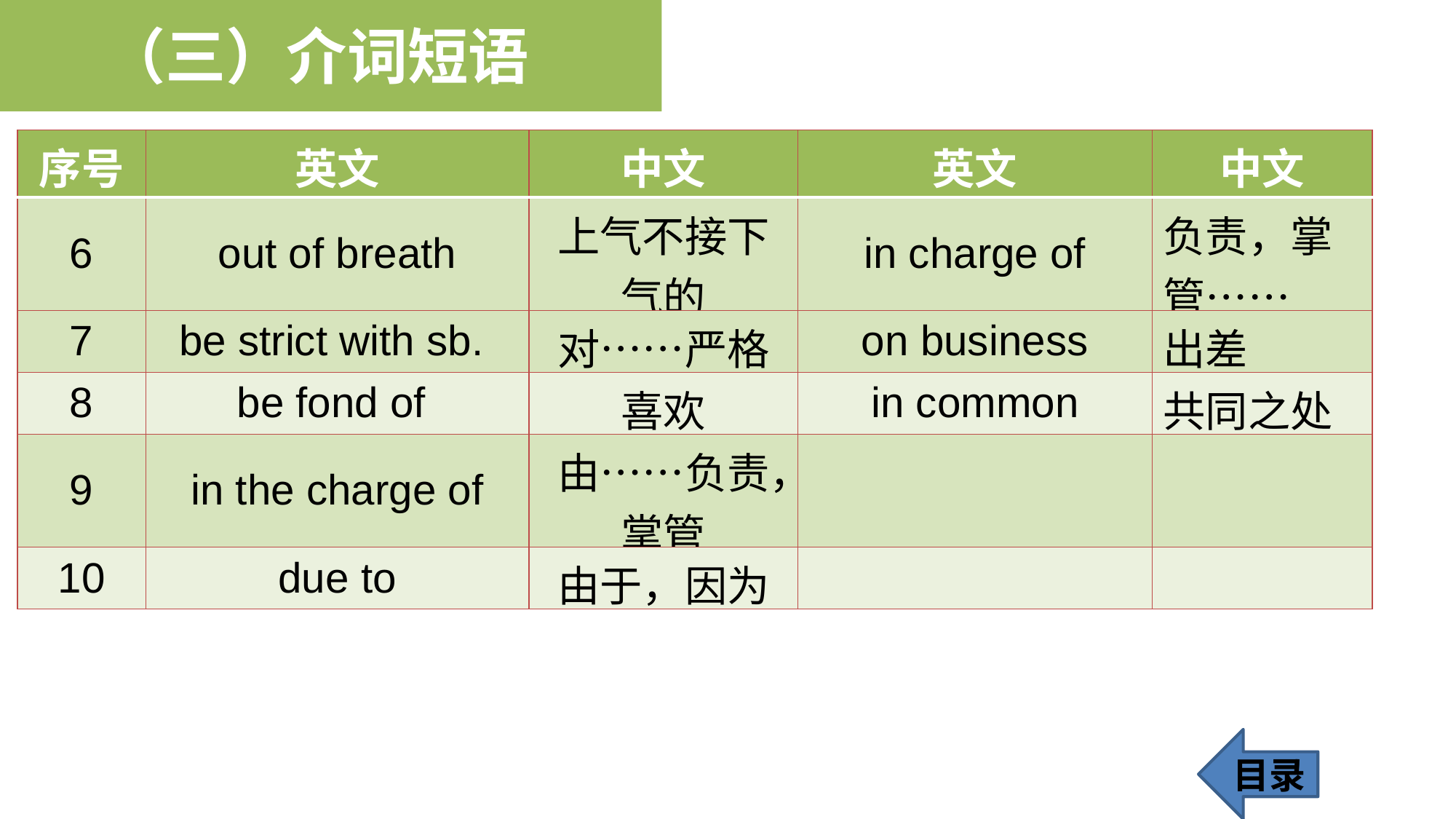

（三）介词短语
| 序号 | 英文 | 中文 | 英文 | 中文 |
| --- | --- | --- | --- | --- |
| 6 | out of breath | 上气不接下气的 | in charge of | 负责，掌管…… |
| 7 | be strict with sb. | 对……严格 | on business | 出差 |
| 8 | be fond of | 喜欢 | in common | 共同之处 |
| 9 | in the charge of | 由……负责，掌管 |  |  |
| 10 | due to | 由于，因为 |  |  |
目录
109